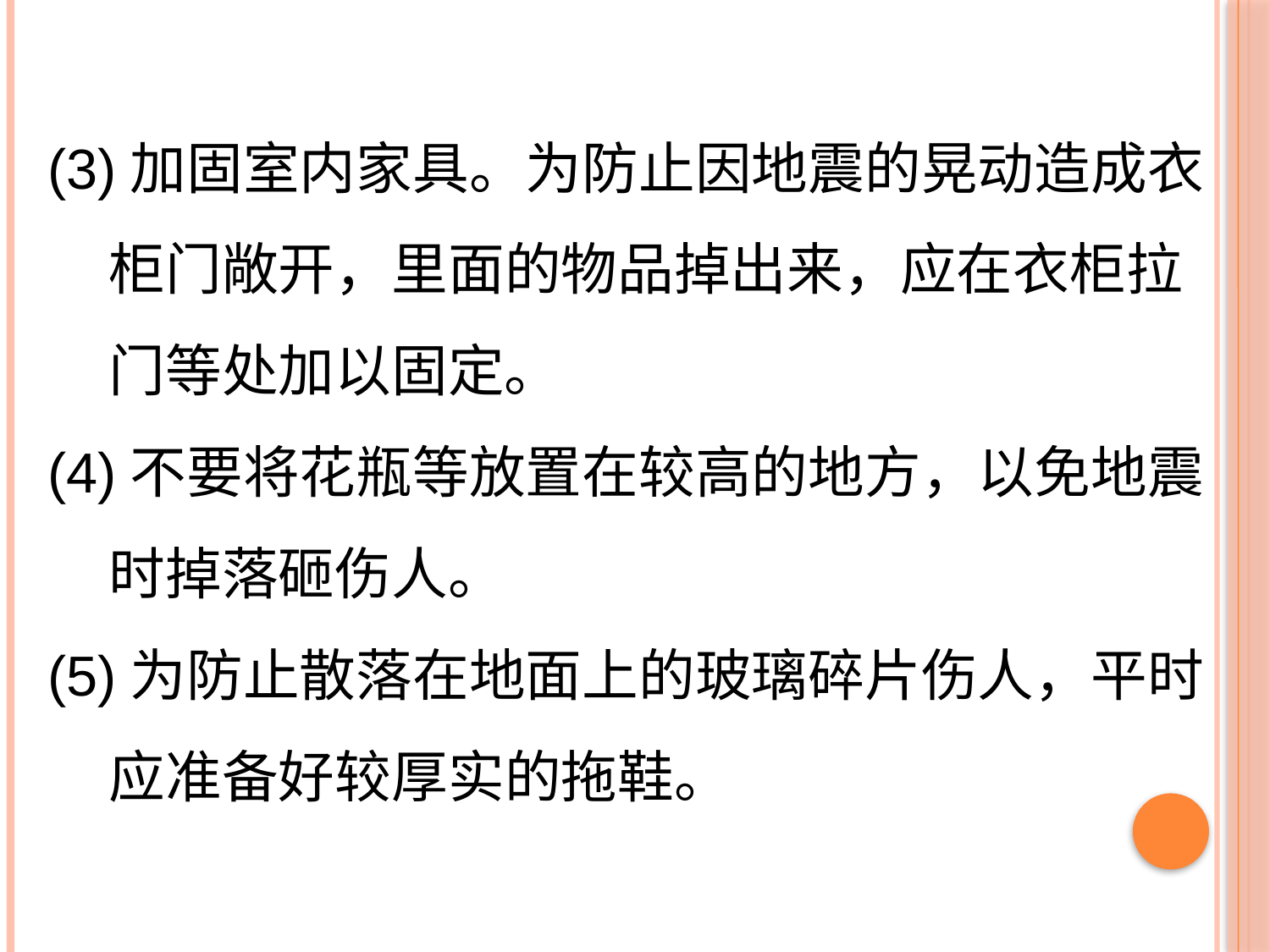

(3)加固室内家具。为防止因地震的晃动造成衣柜门敞开，里面的物品掉出来，应在衣柜拉门等处加以固定。
(4)不要将花瓶等放置在较高的地方，以免地震时掉落砸伤人。
(5)为防止散落在地面上的玻璃碎片伤人，平时应准备好较厚实的拖鞋。